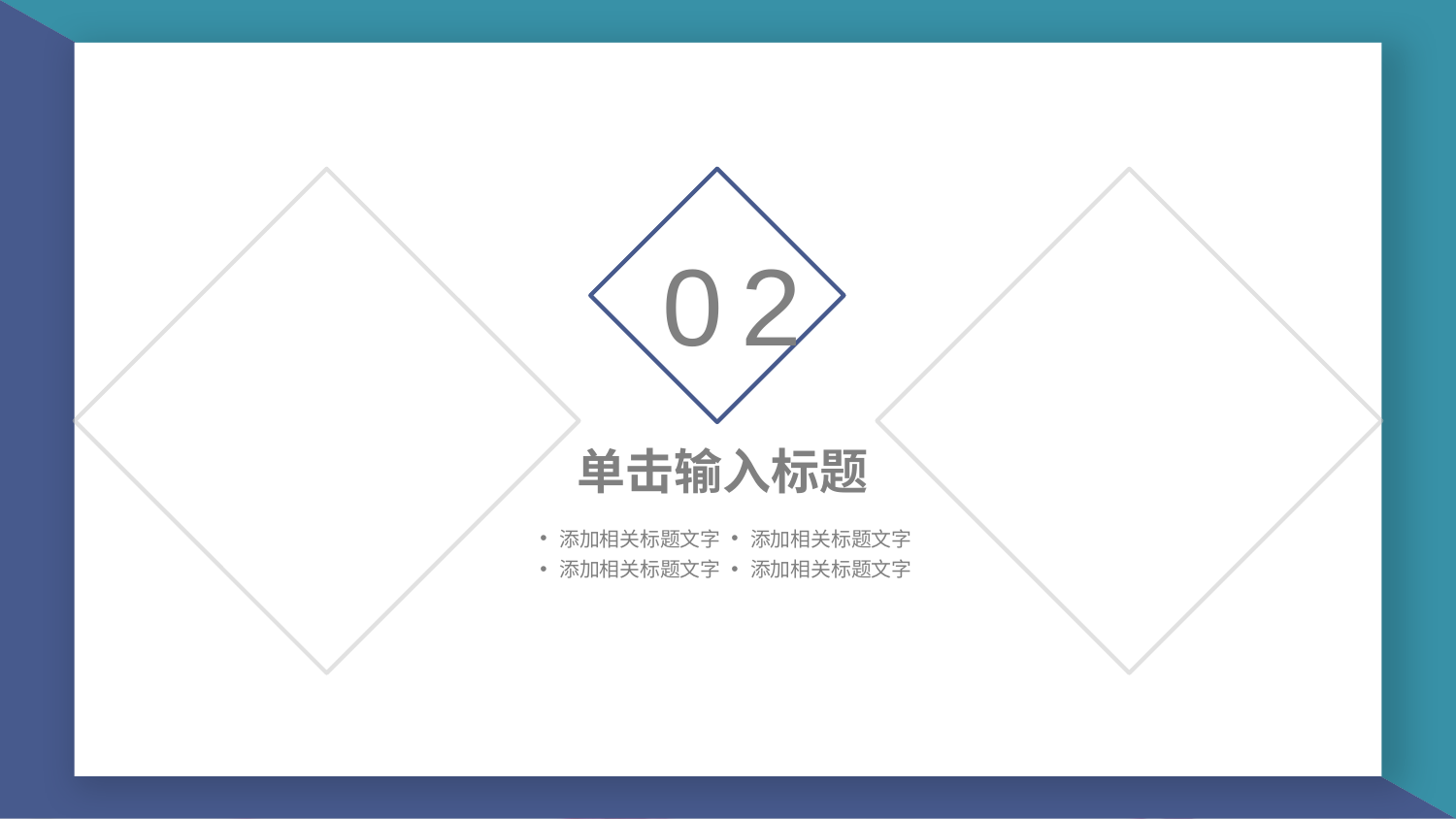

0 2
单击输入标题
添加相关标题文字
添加相关标题文字
添加相关标题文字
添加相关标题文字